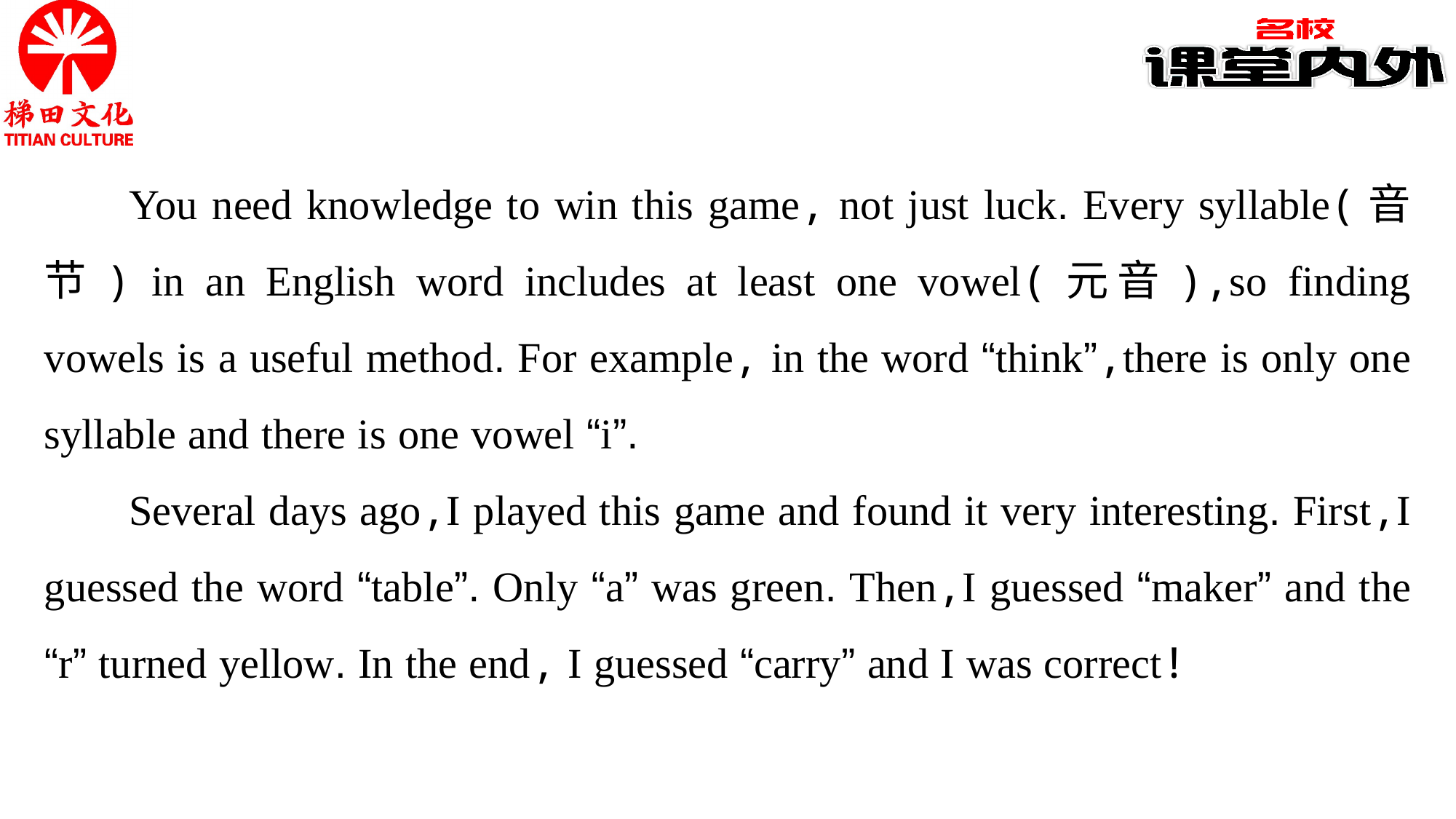

You need knowledge to win this game, not just luck. Every syllable(音节) in an English word includes at least one vowel(元音),so finding vowels is a useful method. For example, in the word “think”,there is only one syllable and there is one vowel “i”.
Several days ago,I played this game and found it very interesting. First,I guessed the word “table”. Only “a” was green. Then,I guessed “maker” and the “r” turned yellow. In the end, I guessed “carry” and I was correct!